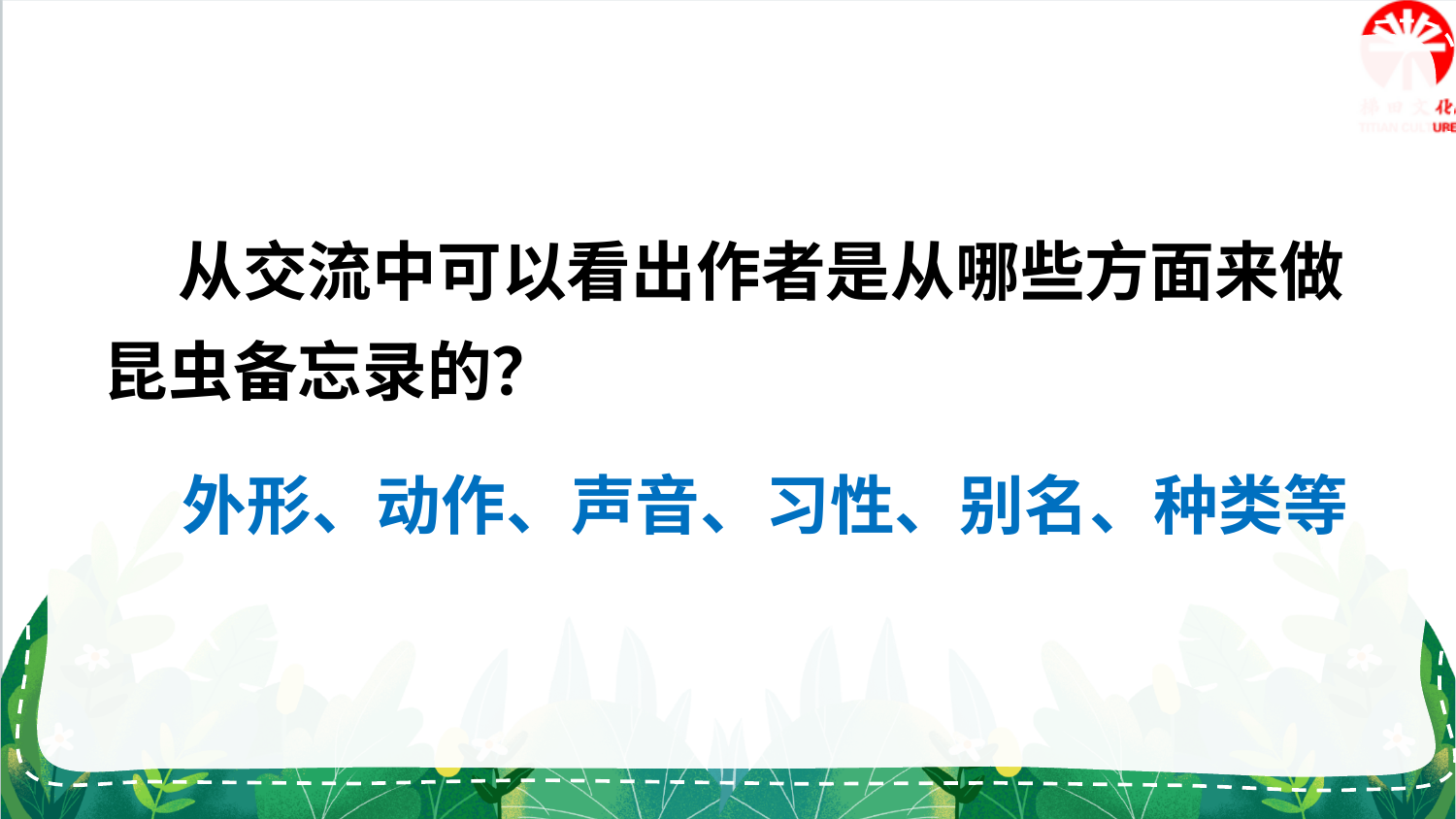

从交流中可以看出作者是从哪些方面来做昆虫备忘录的？
外形、动作、声音、习性、别名、种类等